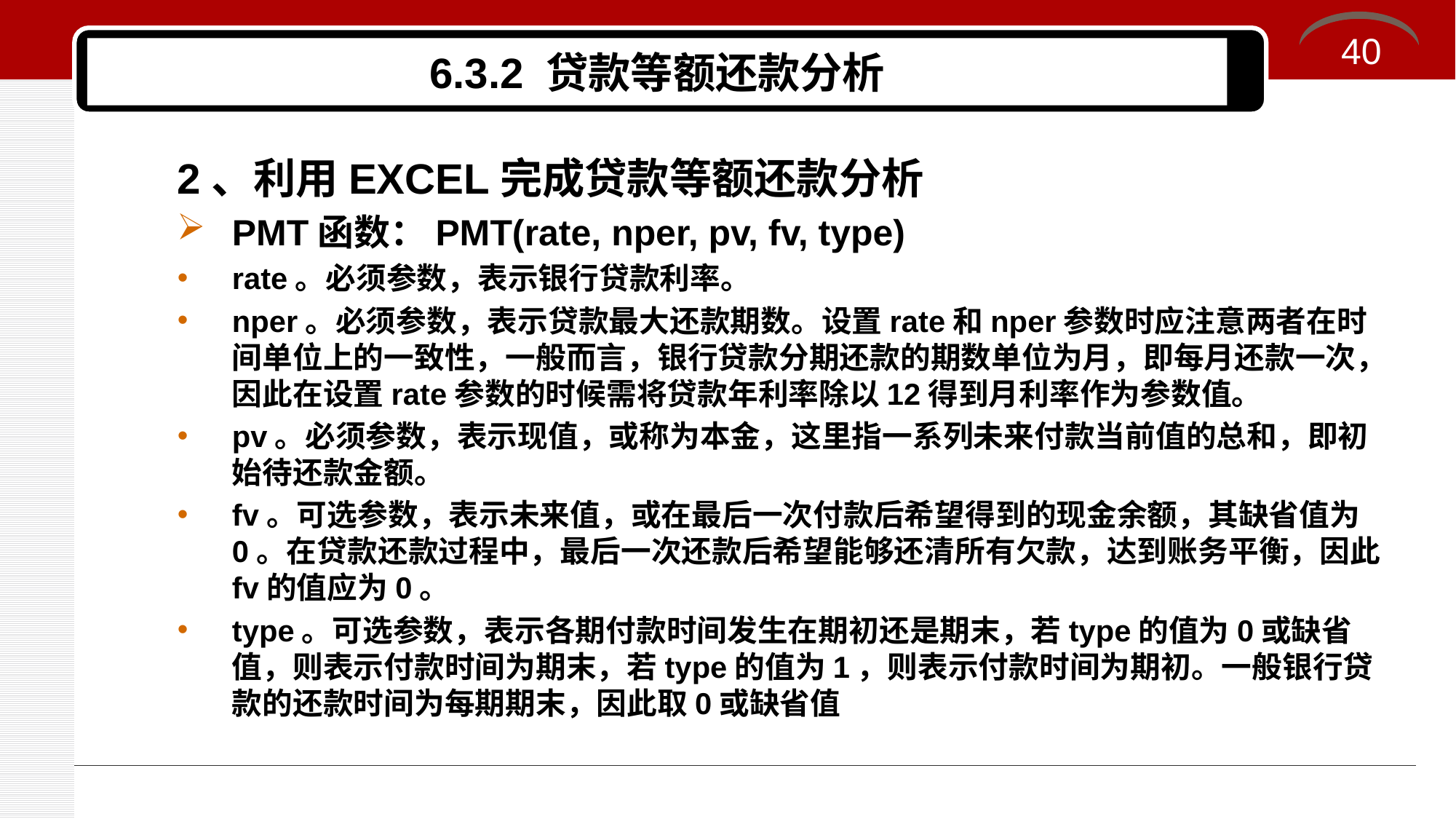

40
# 6.3.2 贷款等额还款分析
2、利用EXCEL完成贷款等额还款分析
PMT函数：PMT(rate, nper, pv, fv, type)
rate。必须参数，表示银行贷款利率。
nper。必须参数，表示贷款最大还款期数。设置rate和nper参数时应注意两者在时间单位上的一致性，一般而言，银行贷款分期还款的期数单位为月，即每月还款一次，因此在设置rate参数的时候需将贷款年利率除以12得到月利率作为参数值。
pv。必须参数，表示现值，或称为本金，这里指一系列未来付款当前值的总和，即初始待还款金额。
fv。可选参数，表示未来值，或在最后一次付款后希望得到的现金余额，其缺省值为0。在贷款还款过程中，最后一次还款后希望能够还清所有欠款，达到账务平衡，因此fv的值应为0。
type。可选参数，表示各期付款时间发生在期初还是期末，若type的值为0或缺省值，则表示付款时间为期末，若type的值为1，则表示付款时间为期初。一般银行贷款的还款时间为每期期末，因此取0或缺省值